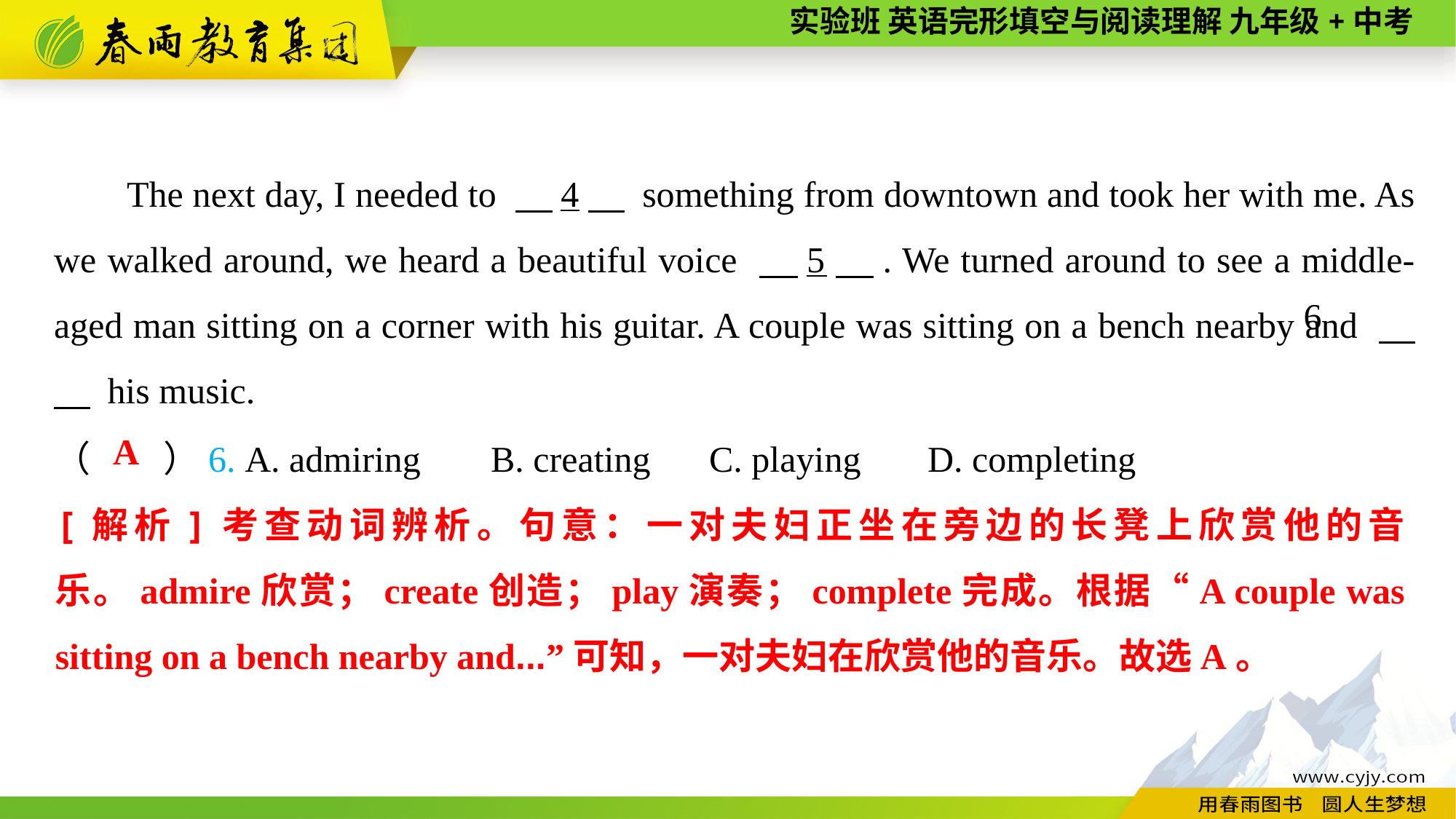

The next day, I needed to 　4　 something from downtown and took her with me. As we walked around, we heard a beautiful voice 　5　. We turned around to see a middle-aged man sitting on a corner with his guitar. A couple was sitting on a bench nearby and 　　 his music.
6
（　　）6. A. admiring	B. creating	C. playing	D. completing
A
[解析]考查动词辨析。句意：一对夫妇正坐在旁边的长凳上欣赏他的音乐。admire欣赏；create创造；play演奏；complete完成。根据“A couple was sitting on a bench nearby and...”可知，一对夫妇在欣赏他的音乐。故选A。